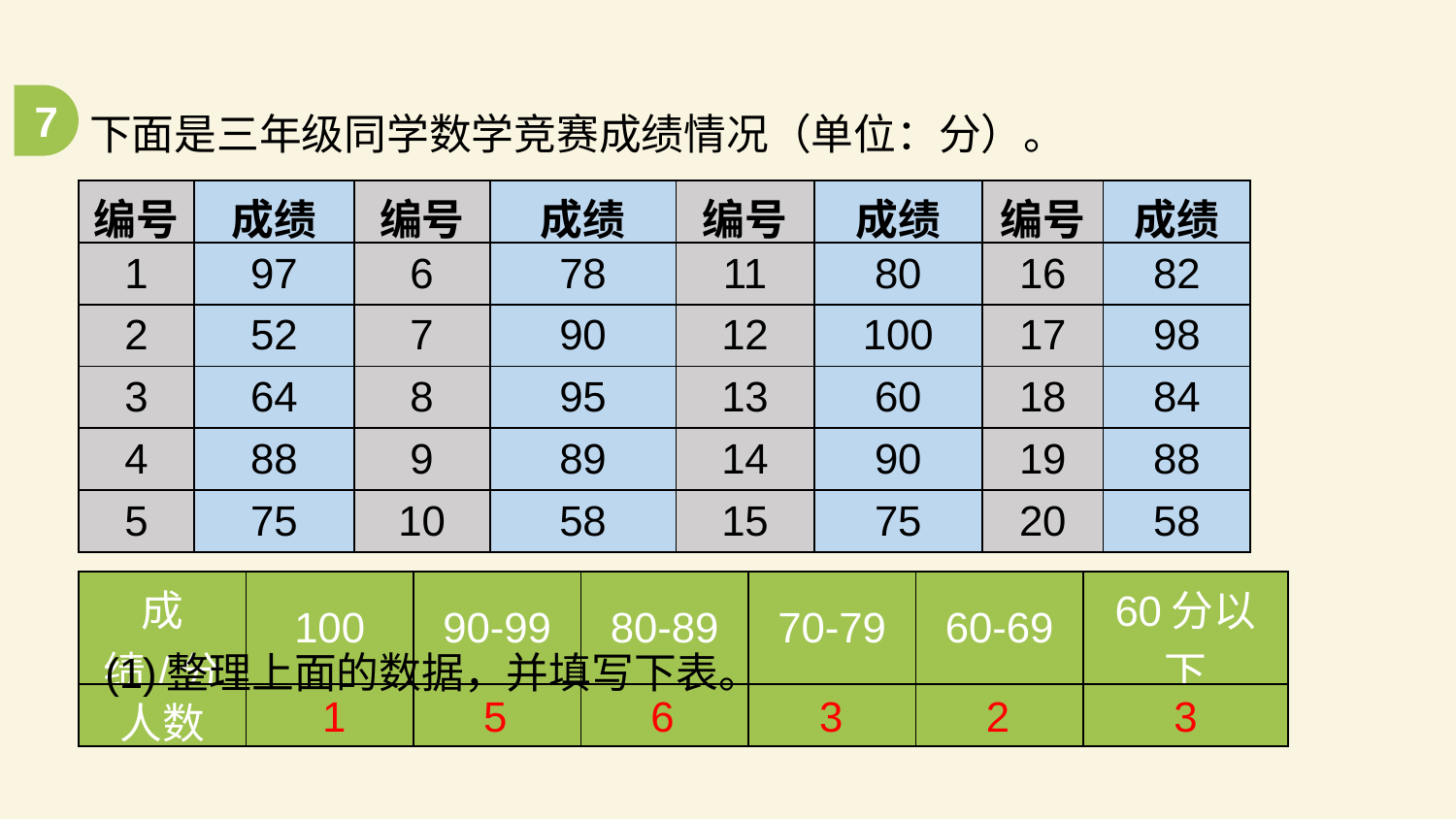

下面是三年级同学数学竞赛成绩情况（单位：分）。
7
| 编号 | 成绩 | 编号 | 成绩 | 编号 | 成绩 | 编号 | 成绩 |
| --- | --- | --- | --- | --- | --- | --- | --- |
| 1 | 97 | 6 | 78 | 11 | 80 | 16 | 82 |
| 2 | 52 | 7 | 90 | 12 | 100 | 17 | 98 |
| 3 | 64 | 8 | 95 | 13 | 60 | 18 | 84 |
| 4 | 88 | 9 | 89 | 14 | 90 | 19 | 88 |
| 5 | 75 | 10 | 58 | 15 | 75 | 20 | 58 |
| 成绩/分 | 100 | 90-99 | 80-89 | 70-79 | 60-69 | 60分以下 |
| --- | --- | --- | --- | --- | --- | --- |
| 人数 |  |  |  |  |  |  |
(1)整理上面的数据，并填写下表。
1
5
6
3
2
3